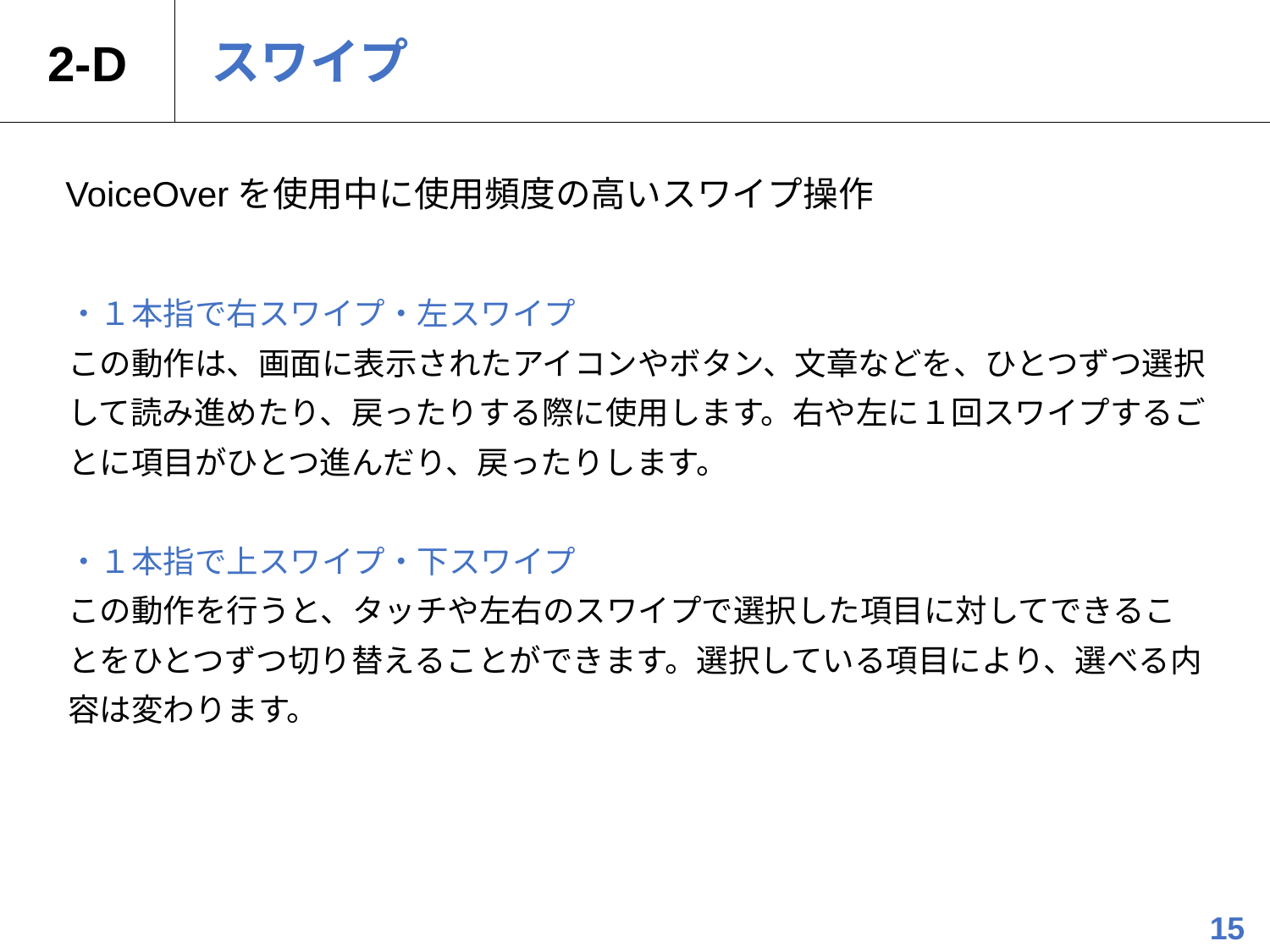

# 2-D
スワイプ
VoiceOverを使用中に使用頻度の高いスワイプ操作
・１本指で右スワイプ・左スワイプ
この動作は、画面に表示されたアイコンやボタン、文章などを、ひとつずつ選択して読み進めたり、戻ったりする際に使用します。右や左に１回スワイプするごとに項目がひとつ進んだり、戻ったりします。​

・１本指で上スワイプ・下スワイプ
この動作を行うと、タッチや左右のスワイプで選択した項目に対してできることをひとつずつ切り替えることができます。選択している項目により、選べる内容は変わります。
15